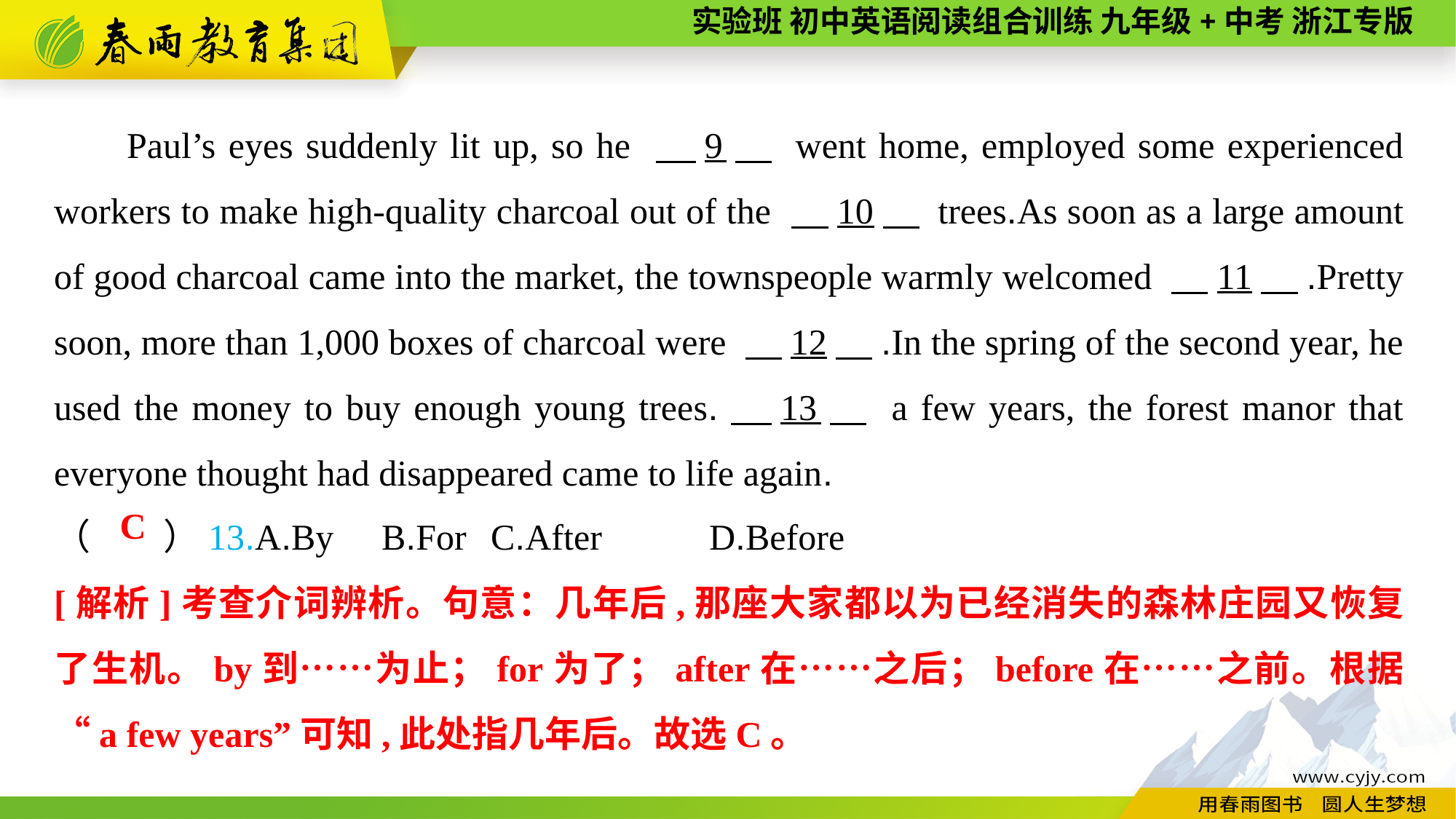

Paul’s eyes suddenly lit up, so he 　9　 went home, employed some experienced workers to make high-quality charcoal out of the 　10　 trees.As soon as a large amount of good charcoal came into the market, the townspeople warmly welcomed 　11　.Pretty soon, more than 1,000 boxes of charcoal were 　12　.In the spring of the second year, he used the money to buy enough young trees.　13　 a few years, the forest manor that everyone thought had disappeared came to life again.
（　　）13.A.By	B.For	C.After	D.Before
C
[解析]考查介词辨析。句意：几年后,那座大家都以为已经消失的森林庄园又恢复了生机。by到……为止；for为了；after在……之后；before在……之前。根据“a few years”可知,此处指几年后。故选C。